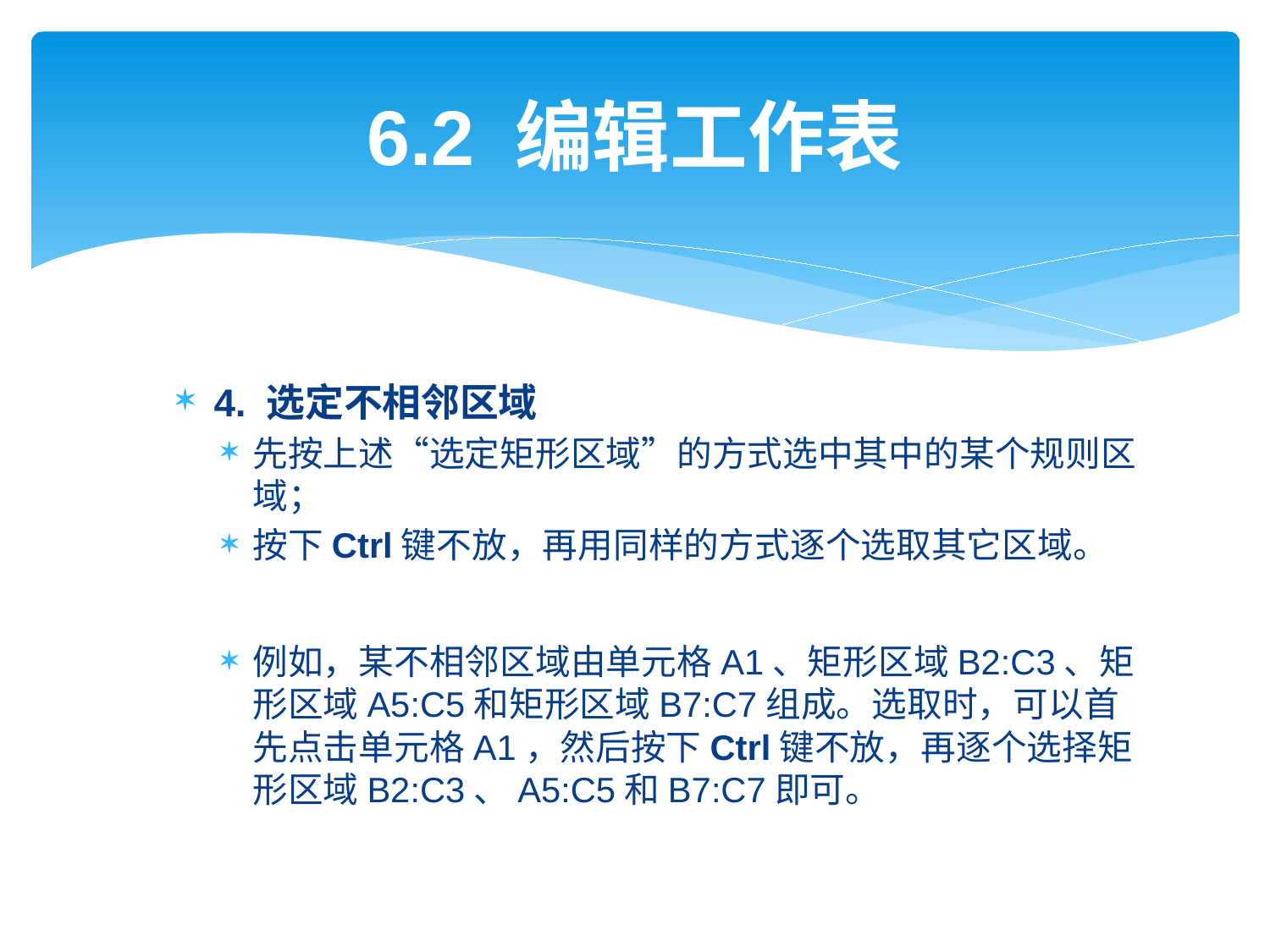

# 6.2 编辑工作表
4. 选定不相邻区域
先按上述“选定矩形区域”的方式选中其中的某个规则区域；
按下Ctrl键不放，再用同样的方式逐个选取其它区域。

例如，某不相邻区域由单元格A1、矩形区域B2:C3、矩形区域A5:C5和矩形区域B7:C7组成。选取时，可以首先点击单元格A1，然后按下Ctrl键不放，再逐个选择矩形区域B2:C3、A5:C5和B7:C7即可。